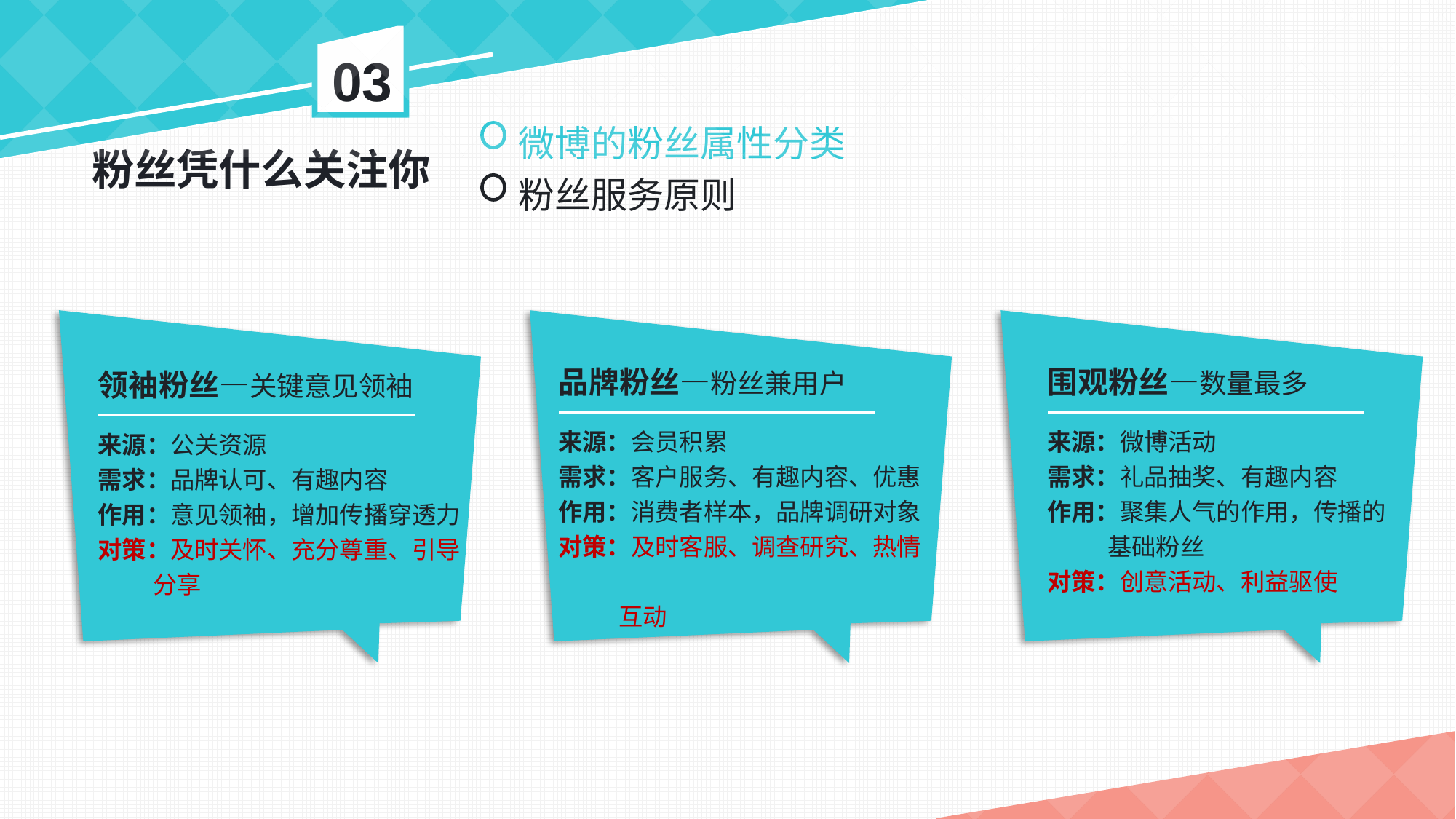

03
微博的粉丝属性分类
粉丝服务原则

粉丝凭什么关注你

领袖粉丝—关键意见领袖
来源：公关资源
需求：品牌认可、有趣内容
作用：意见领袖，增加传播穿透力
对策：及时关怀、充分尊重、引导
         分享

品牌粉丝—粉丝兼用户
来源：会员积累
需求：客户服务、有趣内容、优惠
作用：消费者样本，品牌调研对象
对策：及时客服、调查研究、热情
          互动

围观粉丝—数量最多
来源：微博活动
需求：礼品抽奖、有趣内容
作用：聚集人气的作用，传播的
          基础粉丝
对策：创意活动、利益驱使